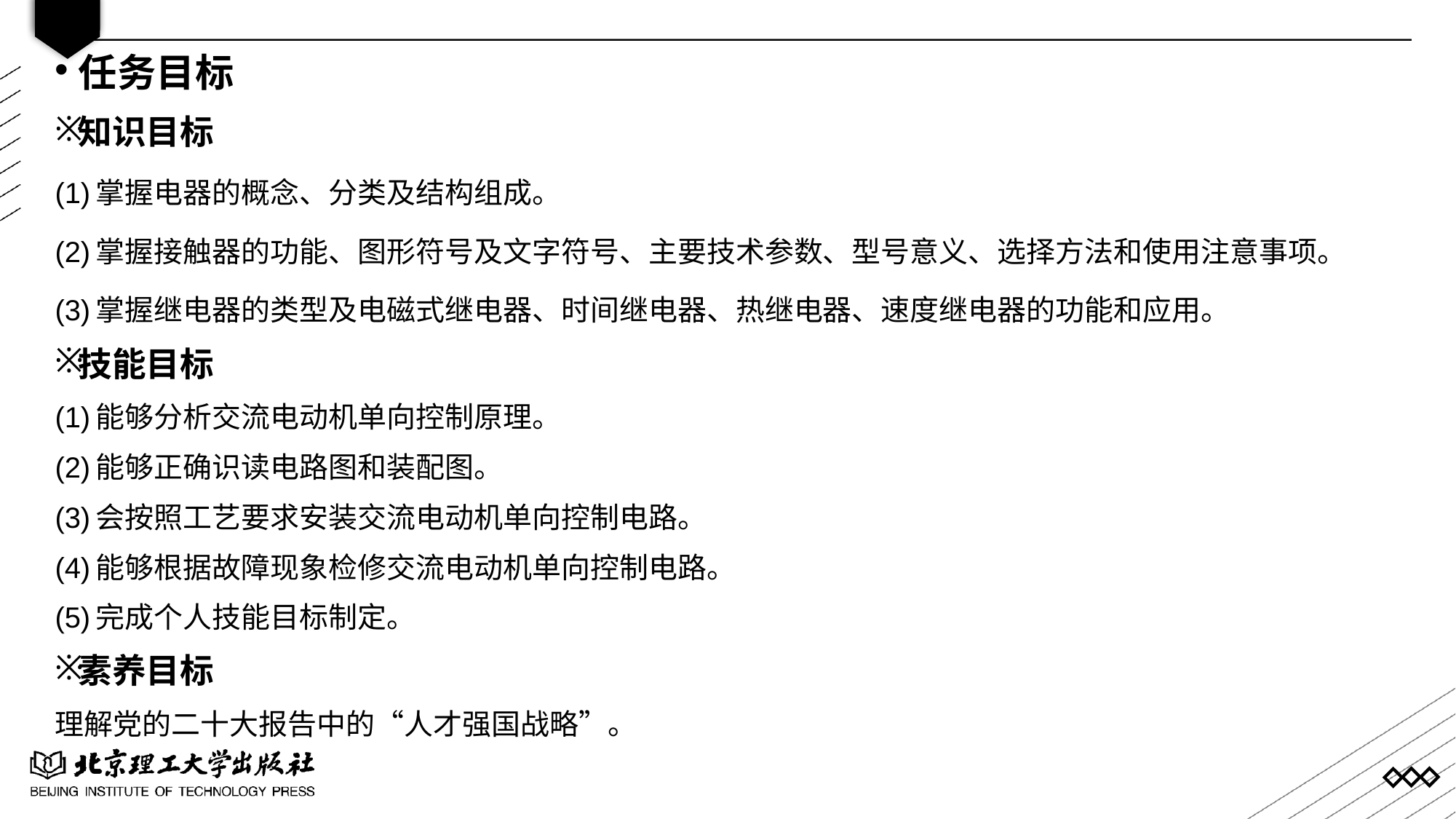

任务目标
知识目标
(1)掌握电器的概念、分类及结构组成。
(2)掌握接触器的功能、图形符号及文字符号、主要技术参数、型号意义、选择方法和使用注意事项。
(3)掌握继电器的类型及电磁式继电器、时间继电器、热继电器、速度继电器的功能和应用。
技能目标
(1)能够分析交流电动机单向控制原理。
(2)能够正确识读电路图和装配图。
(3)会按照工艺要求安装交流电动机单向控制电路。
(4)能够根据故障现象检修交流电动机单向控制电路。
(5)完成个人技能目标制定。
素养目标
理解党的二十大报告中的“人才强国战略”。